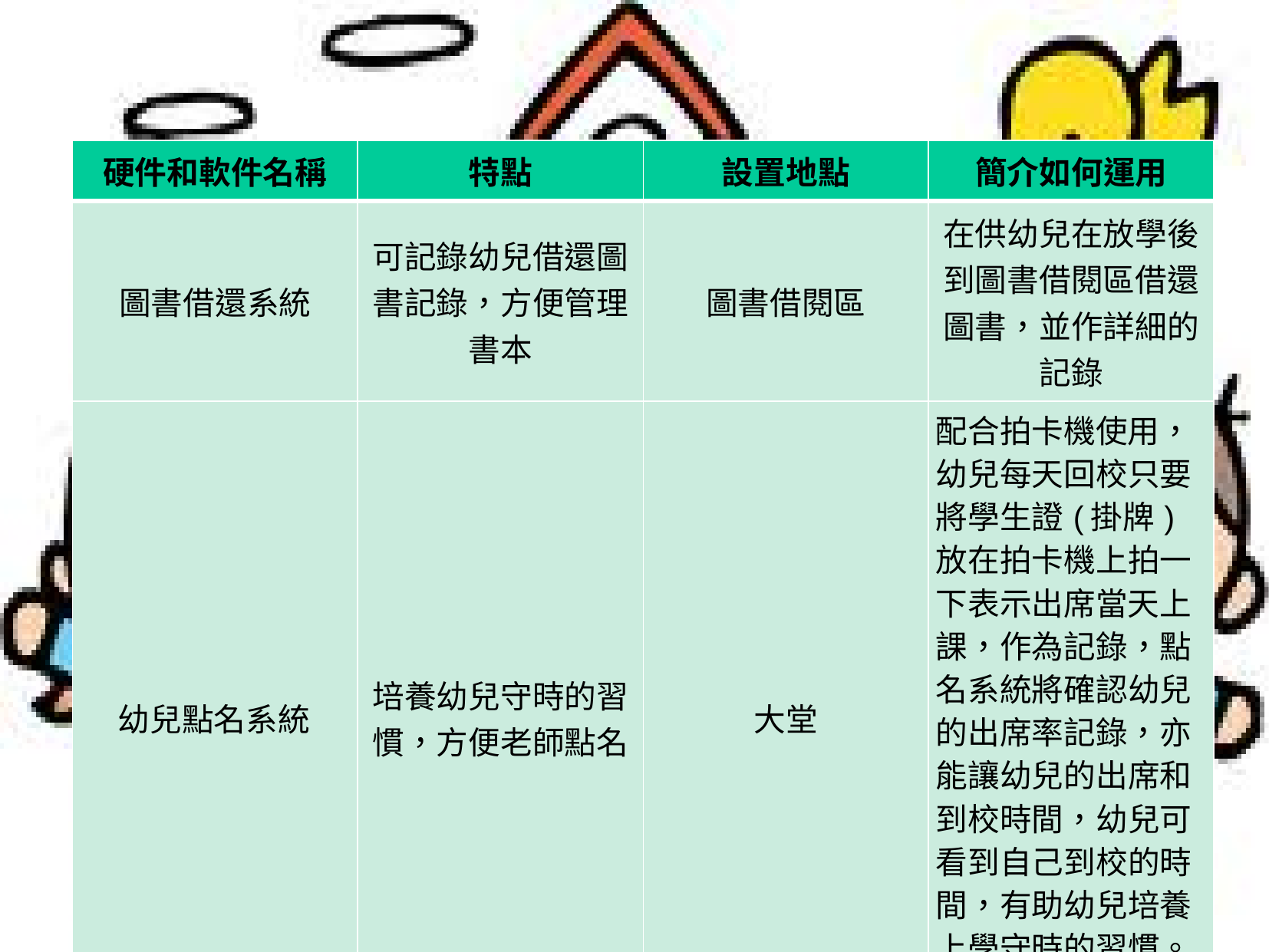

| 硬件和軟件名稱 | 特點 | 設置地點 | 簡介如何運用 |
| --- | --- | --- | --- |
| 圖書借還系統 | 可記錄幼兒借還圖書記錄，方便管理書本 | 圖書借閱區 | 在供幼兒在放學後到圖書借閱區借還圖書，並作詳細的記錄 |
| 幼兒點名系統 | 培養幼兒守時的習慣，方便老師點名 | 大堂 | 配合拍卡機使用，幼兒每天回校只要將學生證(掛牌) 放在拍卡機上拍一下表示出席當天上課，作為記錄，點名系統將確認幼兒的出席率記錄，亦能讓幼兒的出席和到校時間，幼兒可看到自己到校的時間，有助幼兒培養上學守時的習慣。 |